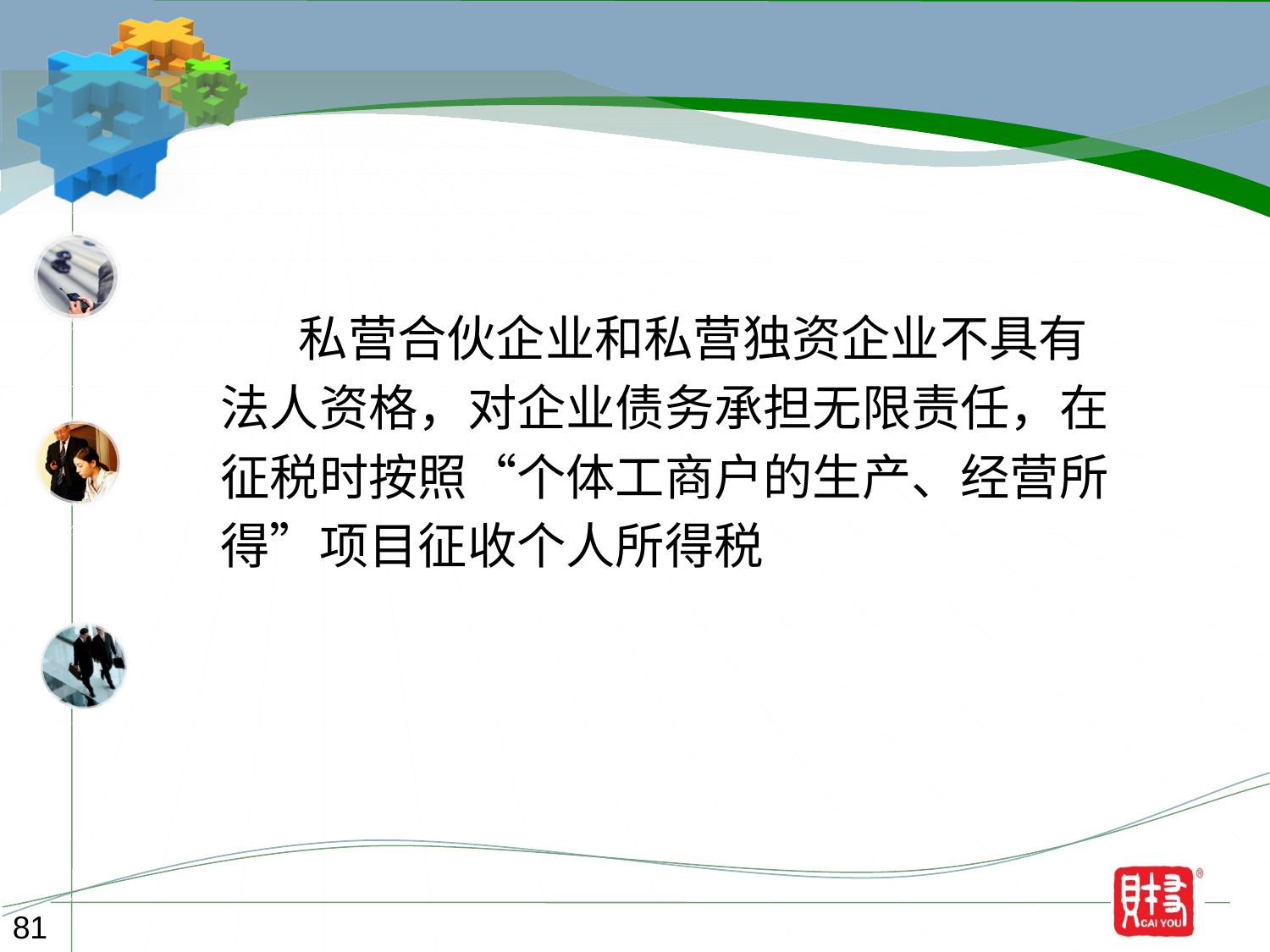

私营合伙企业和私营独资企业不具有
法人资格，对企业债务承担无限责任，在
征税时按照“个体工商户的生产、经营所
得”项目征收个人所得税

81